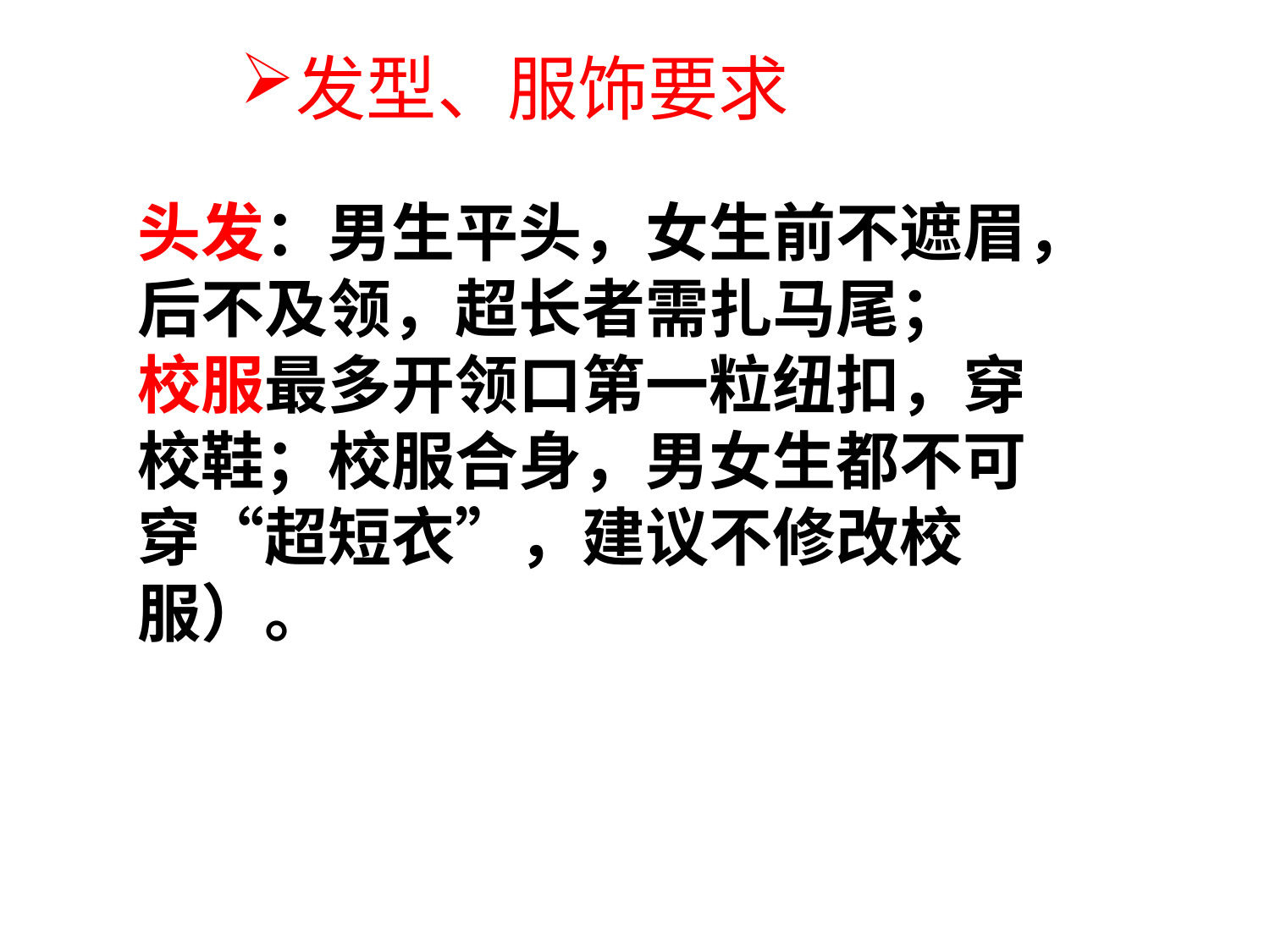

# 发型、服饰要求
头发：男生平头，女生前不遮眉，后不及领，超长者需扎马尾；
校服最多开领口第一粒纽扣，穿校鞋；校服合身，男女生都不可穿“超短衣”，建议不修改校服）。